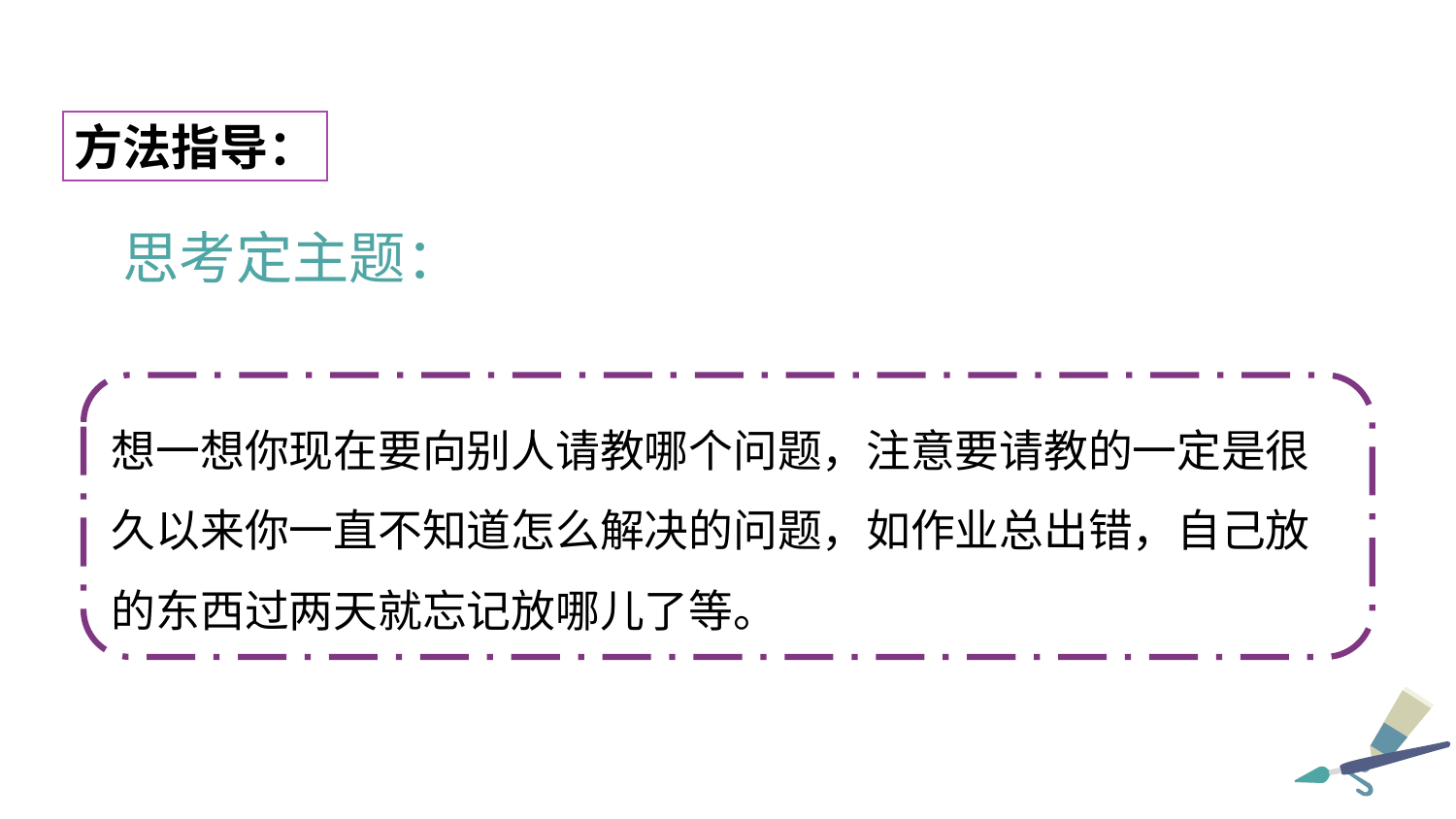

方法指导：
思考定主题：
想一想你现在要向别人请教哪个问题，注意要请教的一定是很久以来你一直不知道怎么解决的问题，如作业总出错，自己放的东西过两天就忘记放哪儿了等。